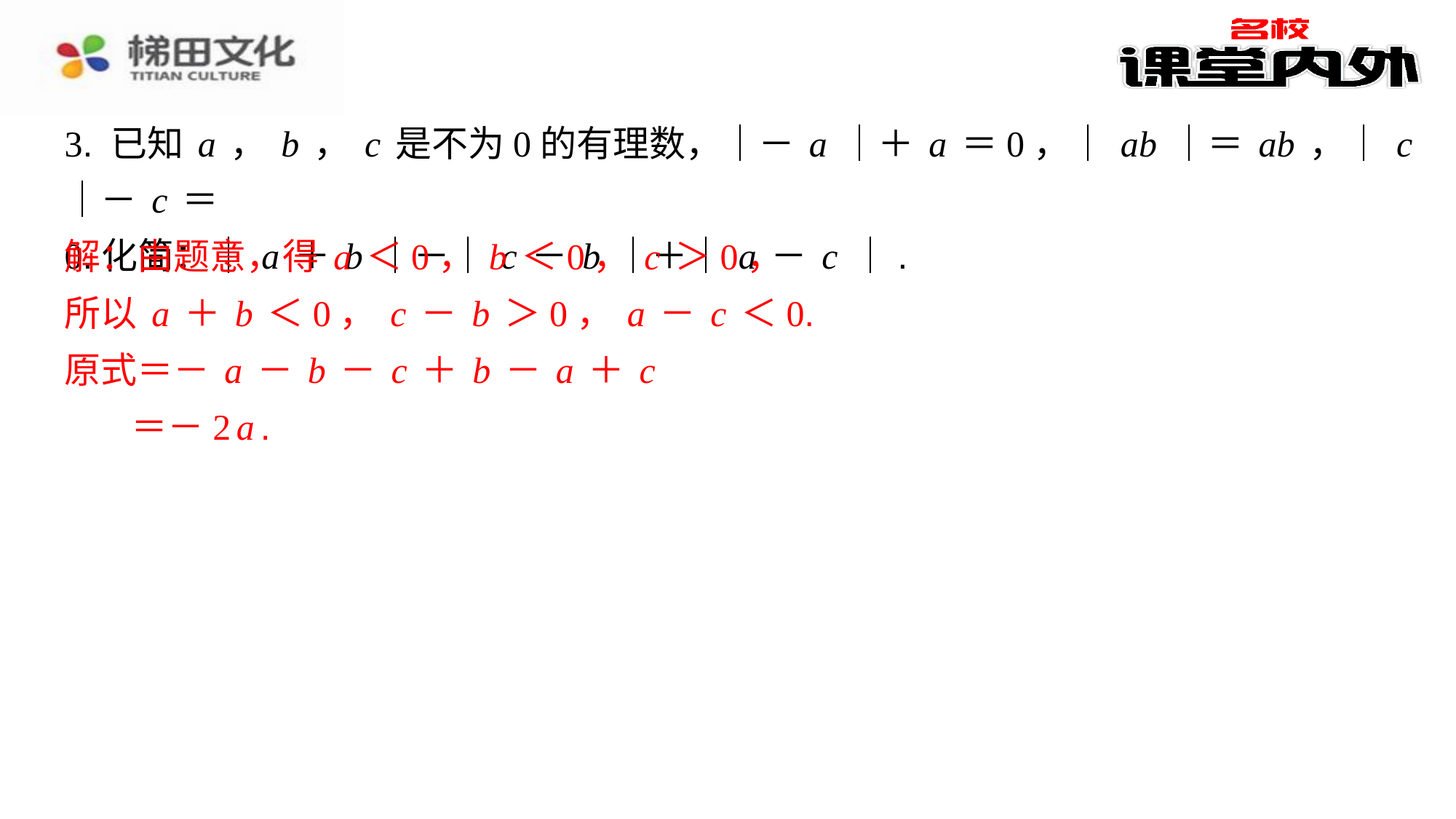

3. 已知a，b，c是不为0的有理数，｜－a｜＋a＝0，｜ab｜＝ab，｜c｜－c＝
0.化简：｜a＋b｜－｜c－b｜＋｜a－c｜.
解：由题意，得a＜0，b＜0，c＞0，
所以a＋b＜0，c－b＞0，a－c＜0.
原式＝－a－b－c＋b－a＋c
＝－2a.
解：由题意，得a＜0，b＜0，c＞0，
所以a＋b＜0，c－b＞0，a－c＜0.
原式＝－a－b－c＋b－a＋c
＝－2a.